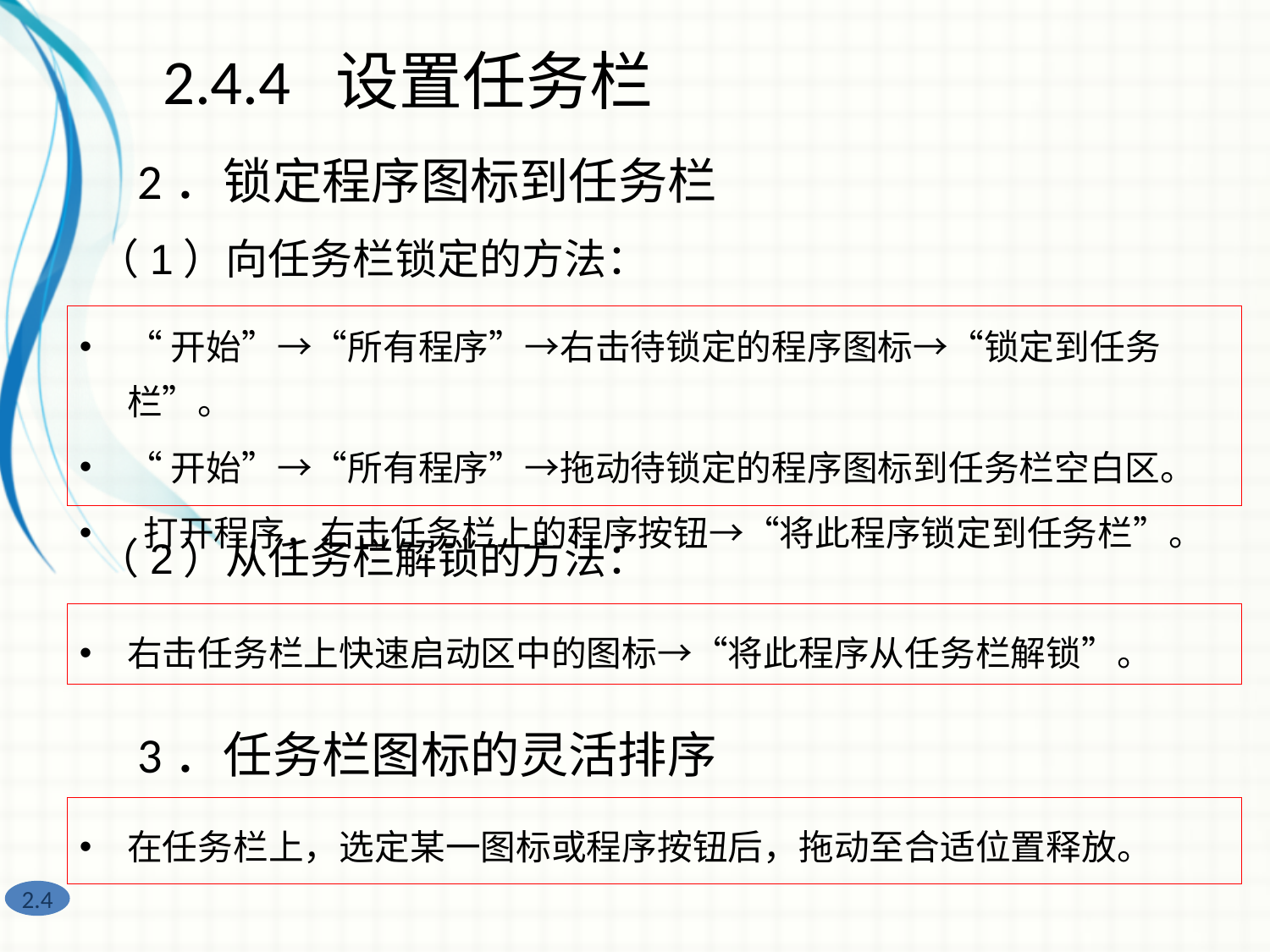

2.4.4  设置任务栏
2．锁定程序图标到任务栏
（1）向任务栏锁定的方法：
“开始”→“所有程序”→右击待锁定的程序图标→“锁定到任务栏”。
“开始”→“所有程序”→拖动待锁定的程序图标到任务栏空白区。
 打开程序，右击任务栏上的程序按钮→“将此程序锁定到任务栏”。
（2）从任务栏解锁的方法：
右击任务栏上快速启动区中的图标→“将此程序从任务栏解锁”。
3．任务栏图标的灵活排序
在任务栏上，选定某一图标或程序按钮后，拖动至合适位置释放。